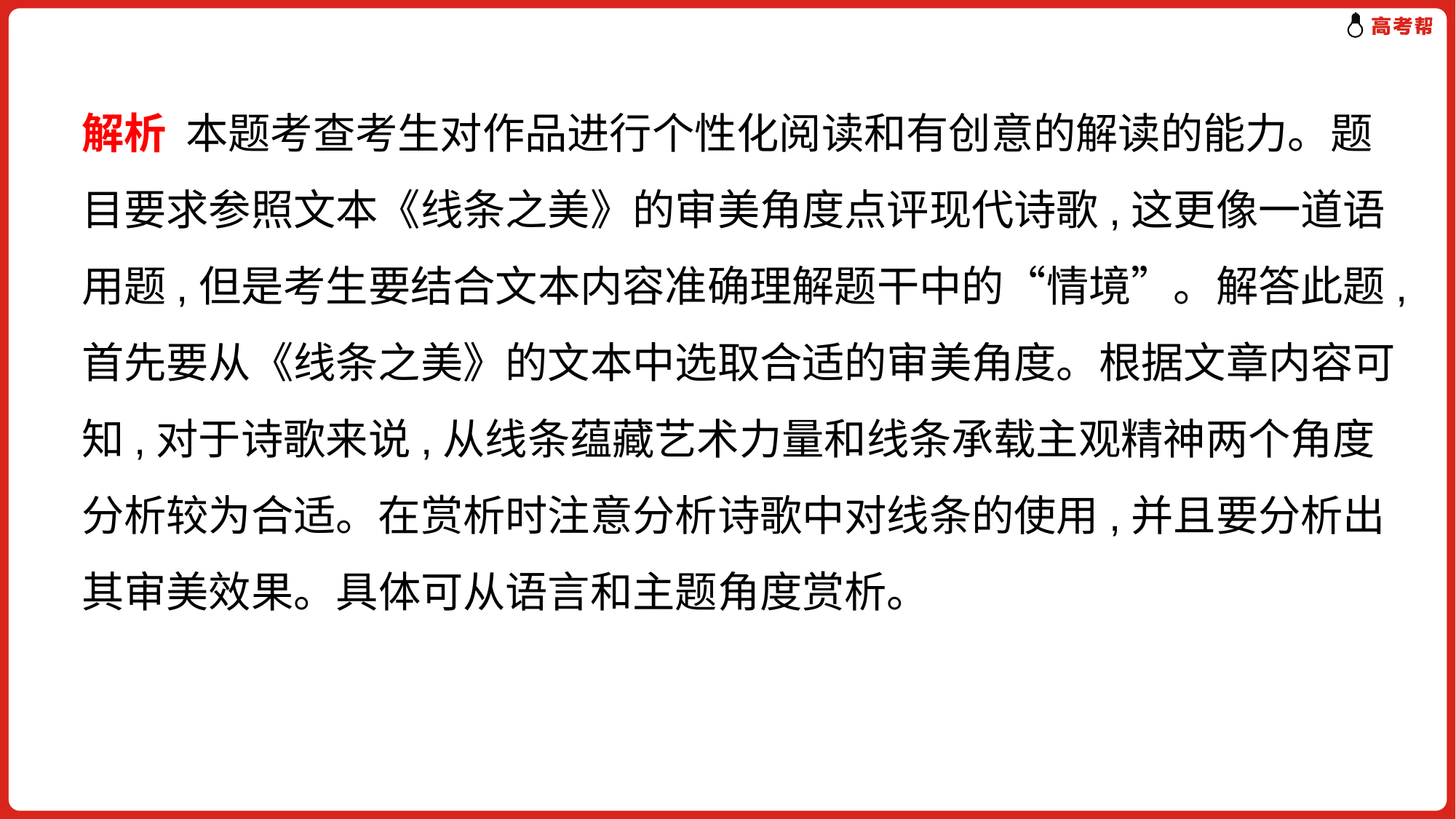

解析  本题考查考生对作品进行个性化阅读和有创意的解读的能力。题目要求参照文本《线条之美》的审美角度点评现代诗歌,这更像一道语用题,但是考生要结合文本内容准确理解题干中的“情境”。解答此题,首先要从《线条之美》的文本中选取合适的审美角度。根据文章内容可知,对于诗歌来说,从线条蕴藏艺术力量和线条承载主观精神两个角度分析较为合适。在赏析时注意分析诗歌中对线条的使用,并且要分析出其审美效果。具体可从语言和主题角度赏析。